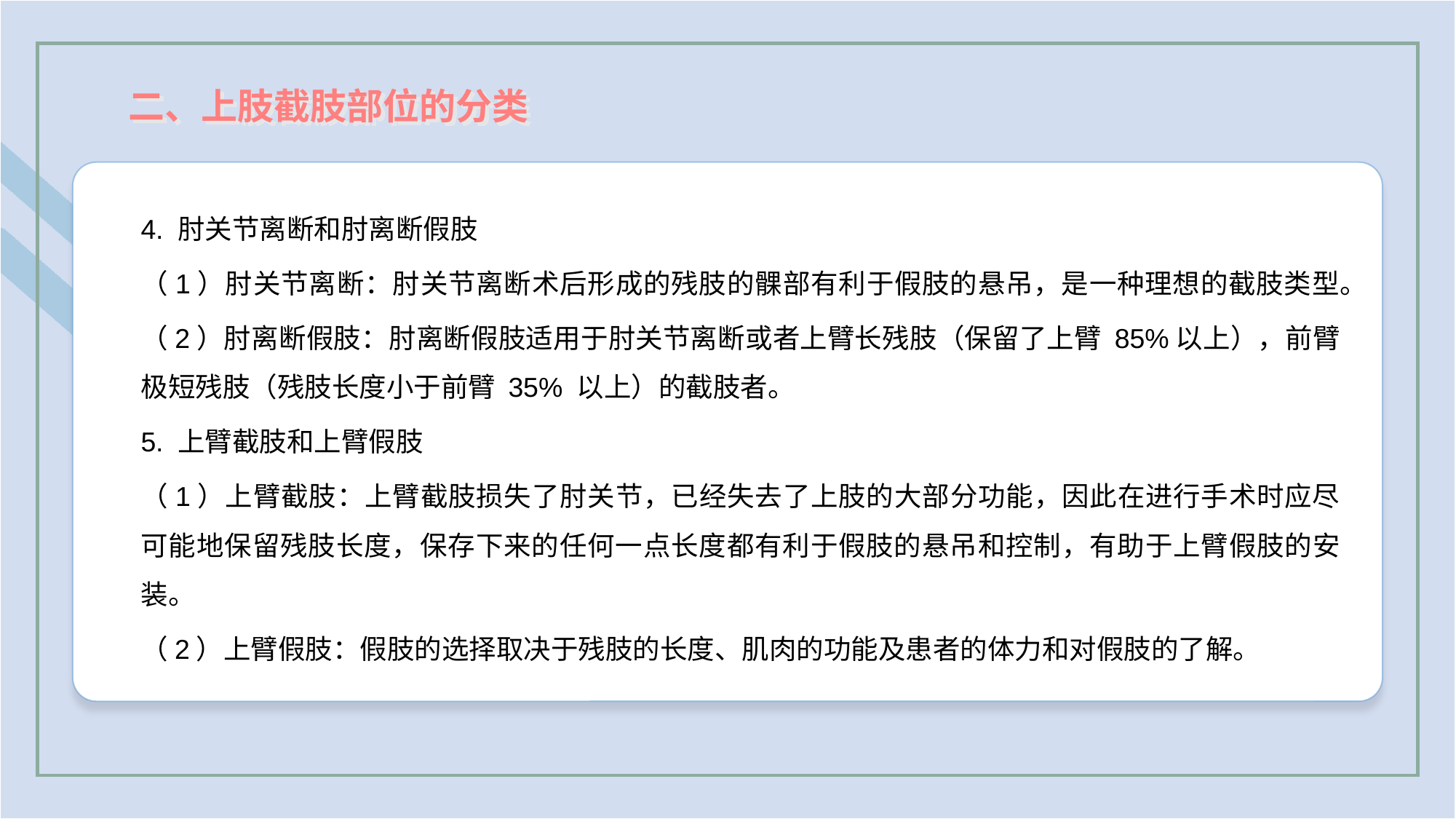

二、上肢截肢部位的分类

4. 肘关节离断和肘离断假肢
（1）肘关节离断：肘关节离断术后形成的残肢的髁部有利于假肢的悬吊，是一种理想的截肢类型。
（2）肘离断假肢：肘离断假肢适用于肘关节离断或者上臂长残肢（保留了上臂 85%以上），前臂极短残肢（残肢长度小于前臂 35% 以上）的截肢者。
5. 上臂截肢和上臂假肢
（1）上臂截肢：上臂截肢损失了肘关节，已经失去了上肢的大部分功能，因此在进行手术时应尽可能地保留残肢长度，保存下来的任何一点长度都有利于假肢的悬吊和控制，有助于上臂假肢的安装。
（2）上臂假肢：假肢的选择取决于残肢的长度、肌肉的功能及患者的体力和对假肢的了解。